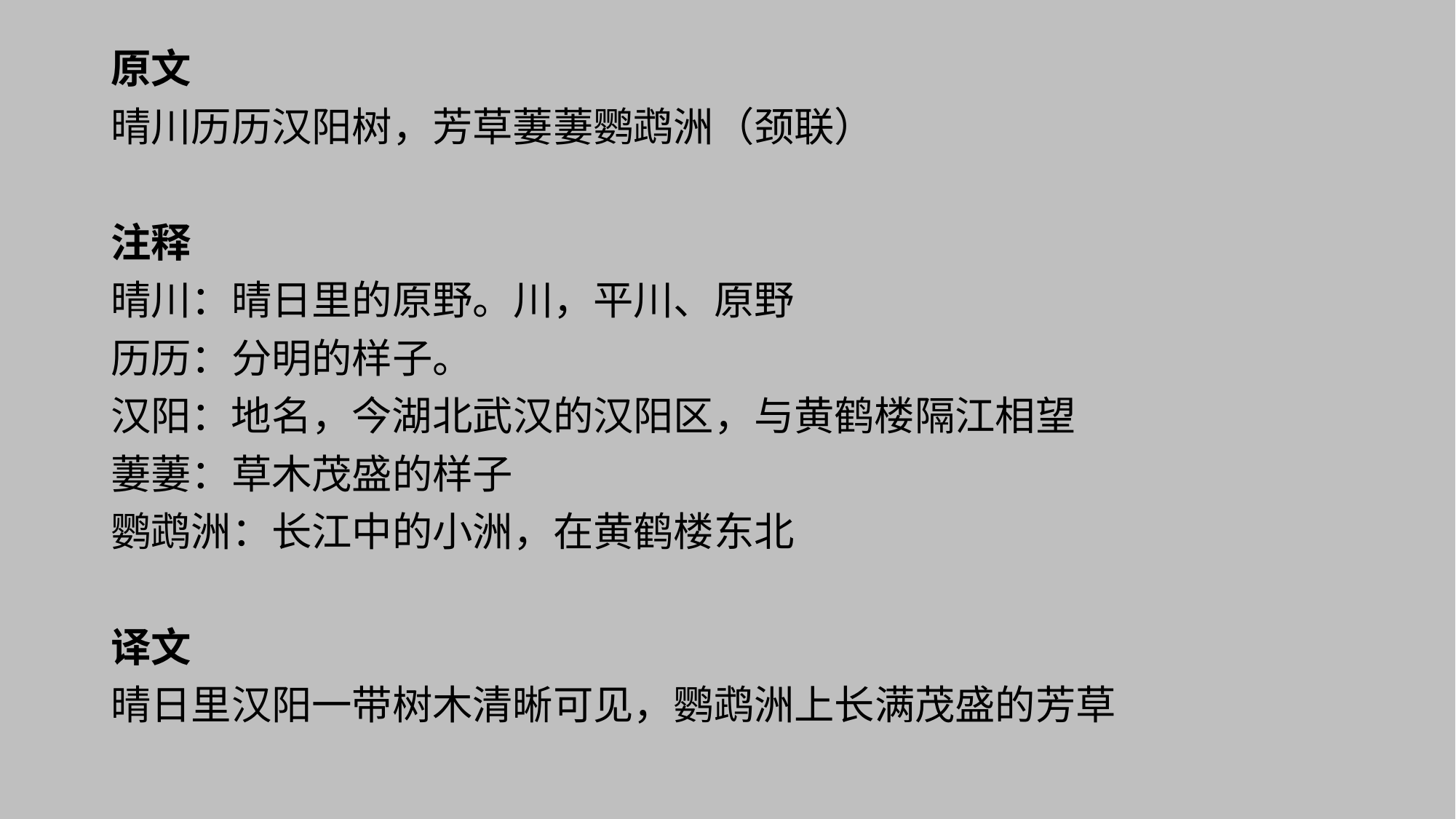

# 原文
晴川历历汉阳树，芳草萋萋鹦鹉洲（颈联）

注释
晴川：晴日里的原野。川，平川、原野
历历：分明的样子。
汉阳：地名，今湖北武汉的汉阳区，与黄鹤楼隔江相望
萋萋：草木茂盛的样子
鹦鹉洲：长江中的小洲，在黄鹤楼东北

译文
晴日里汉阳一带树木清晰可见，鹦鹉洲上长满茂盛的芳草